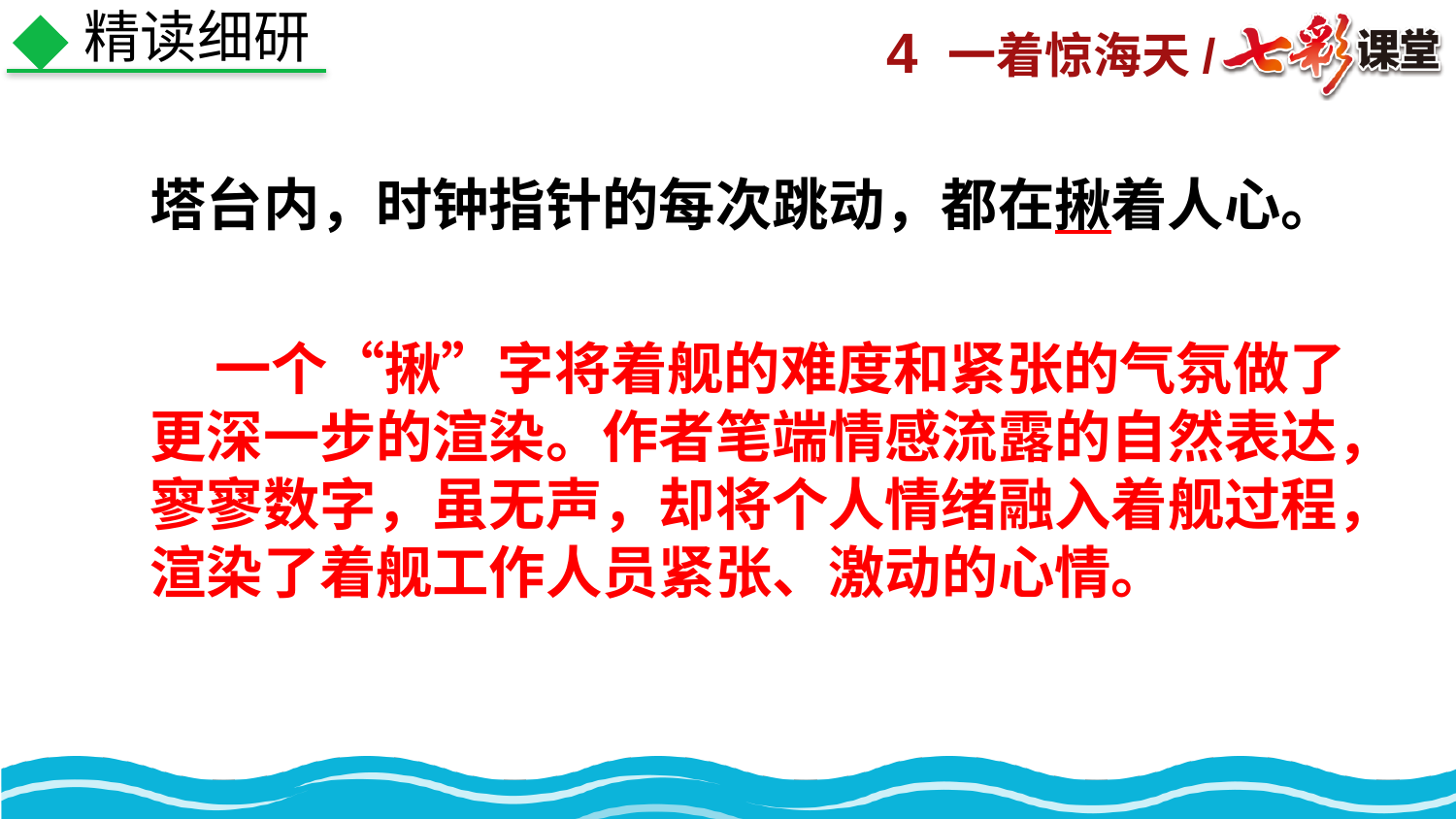

精读细研

塔台内，时钟指针的每次跳动，都在揪着人心。
    一个“揪”字将着舰的难度和紧张的气氛做了更深一步的渲染。作者笔端情感流露的自然表达，寥寥数字，虽无声，却将个人情绪融入着舰过程，渲染了着舰工作人员紧张、激动的心情。